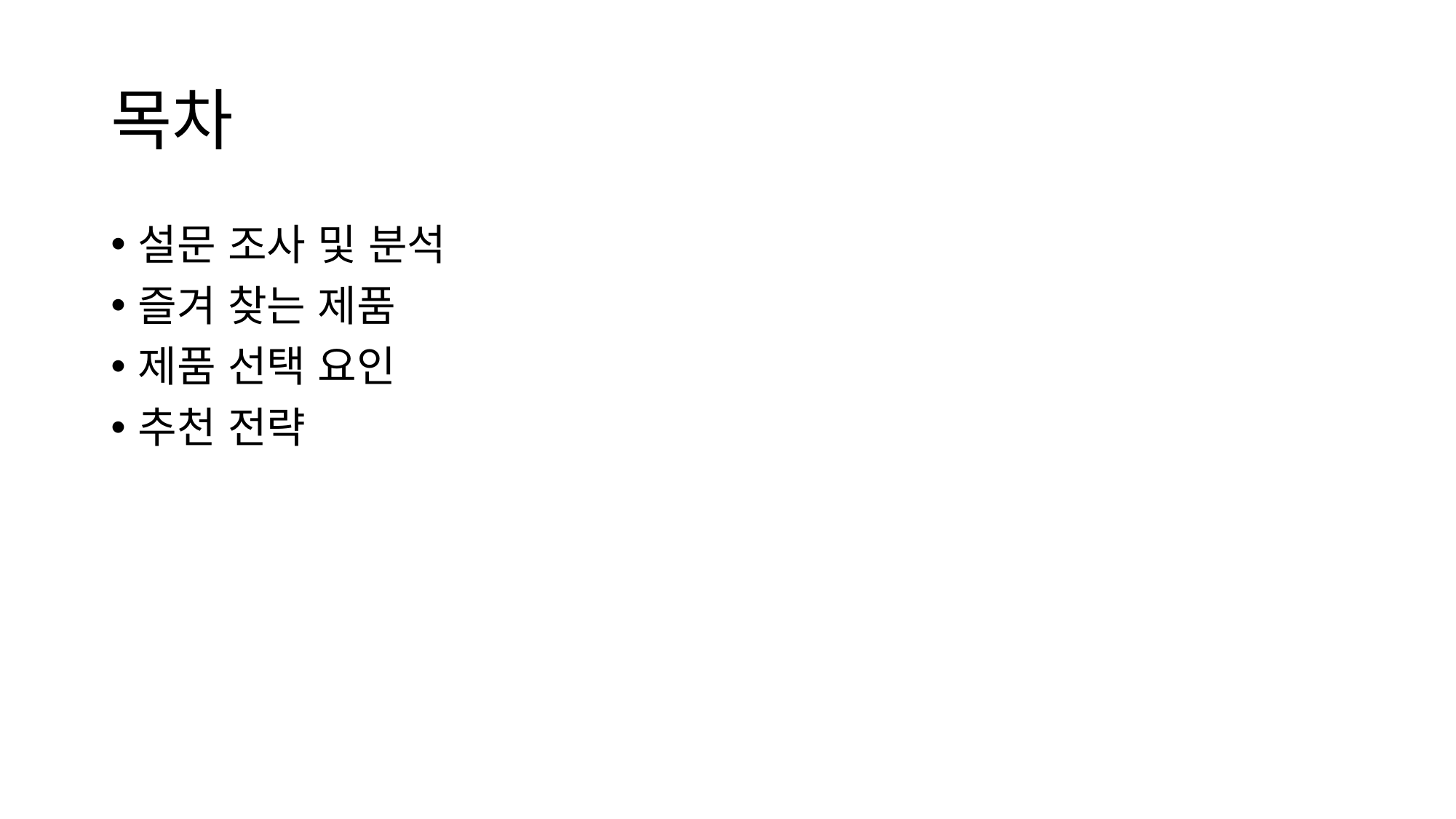

# 목차
설문 조사 및 분석
즐겨 찾는 제품
제품 선택 요인
추천 전략